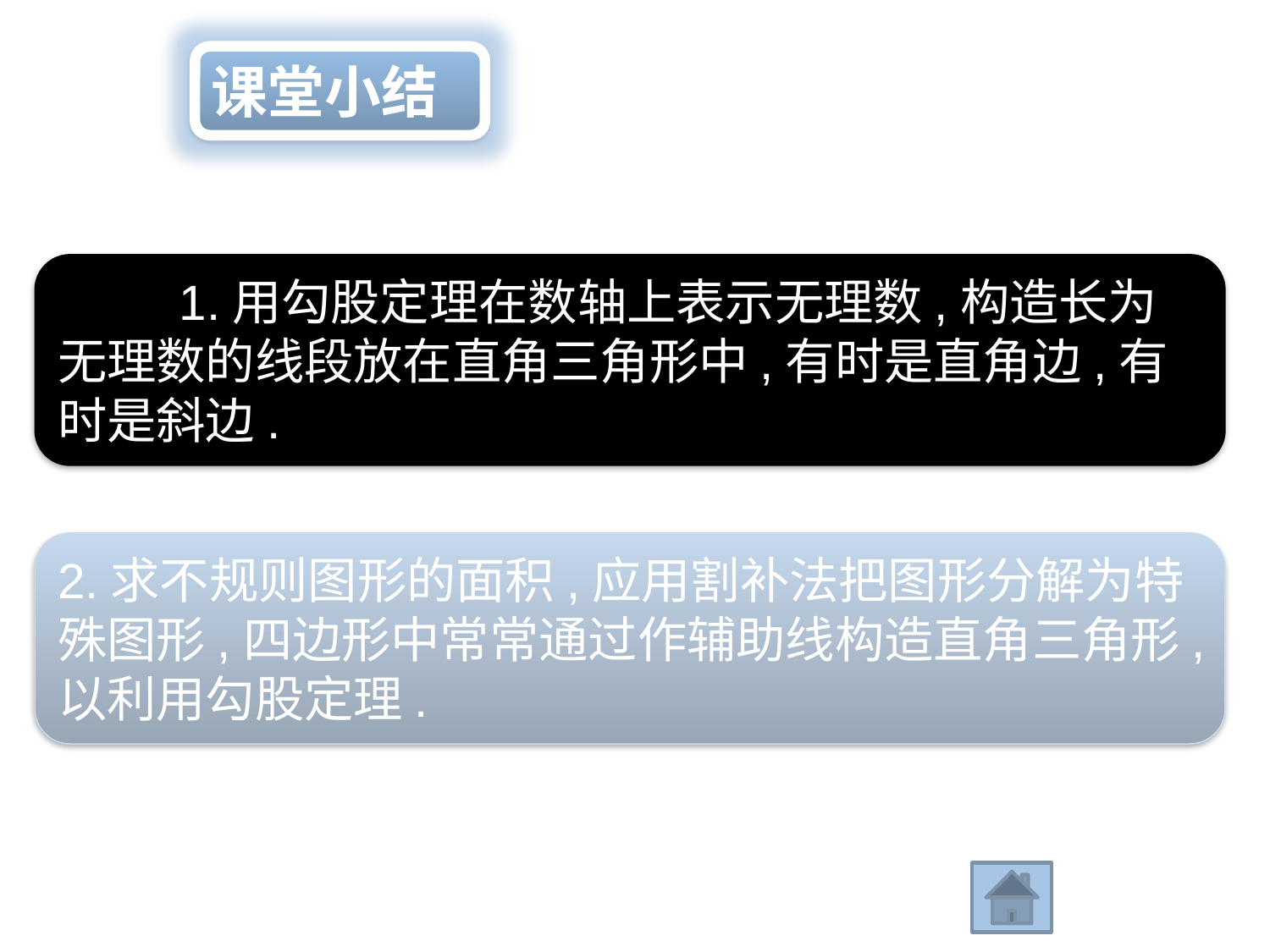

课堂小结
　 　1.用勾股定理在数轴上表示无理数,构造长为无理数的线段放在直角三角形中,有时是直角边,有时是斜边.
2.求不规则图形的面积,应用割补法把图形分解为特殊图形,四边形中常常通过作辅助线构造直角三角形,以利用勾股定理.